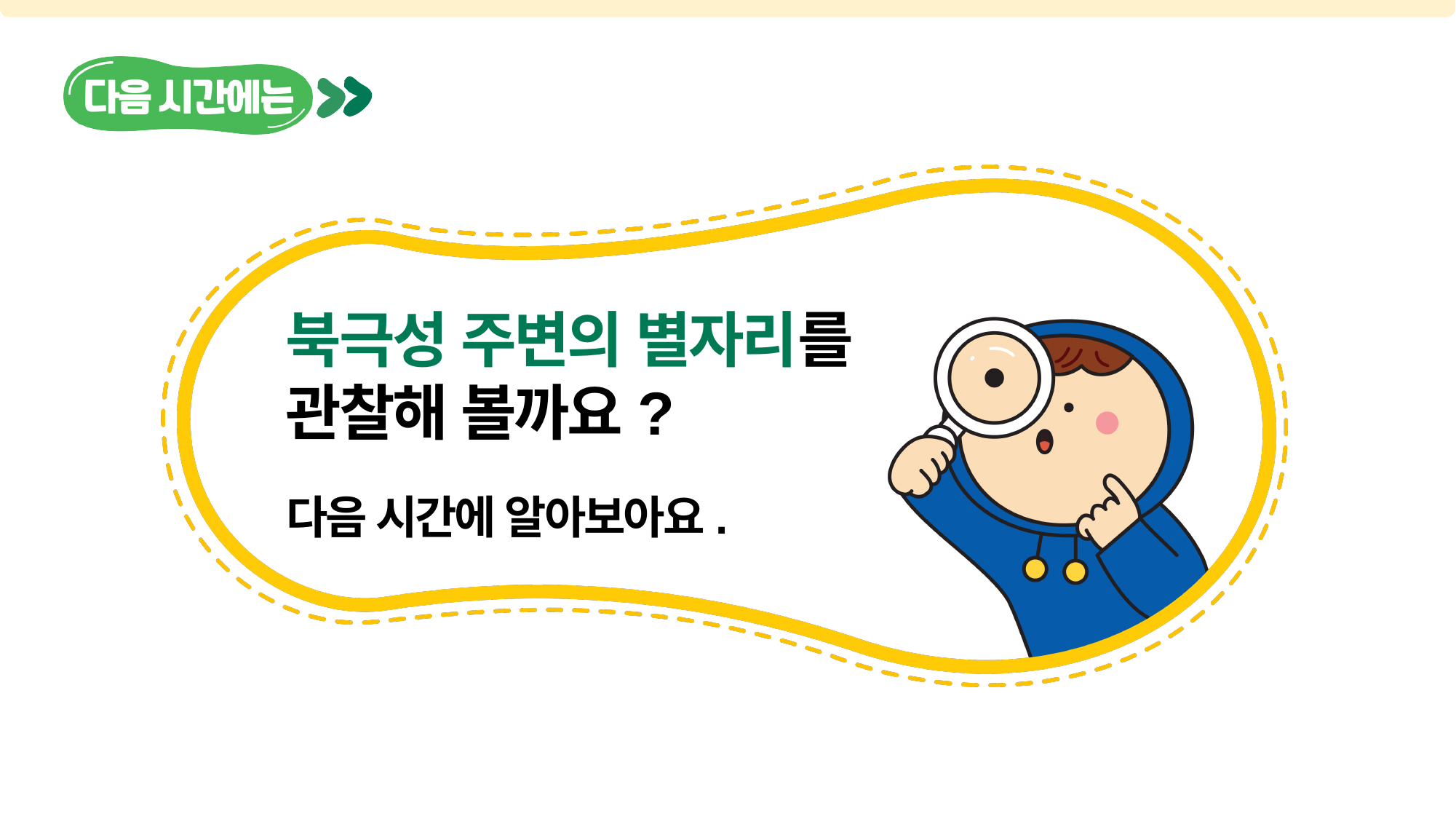

북극성 주변의 별자리를
관찰해 볼까요?
다음 시간에 알아보아요.